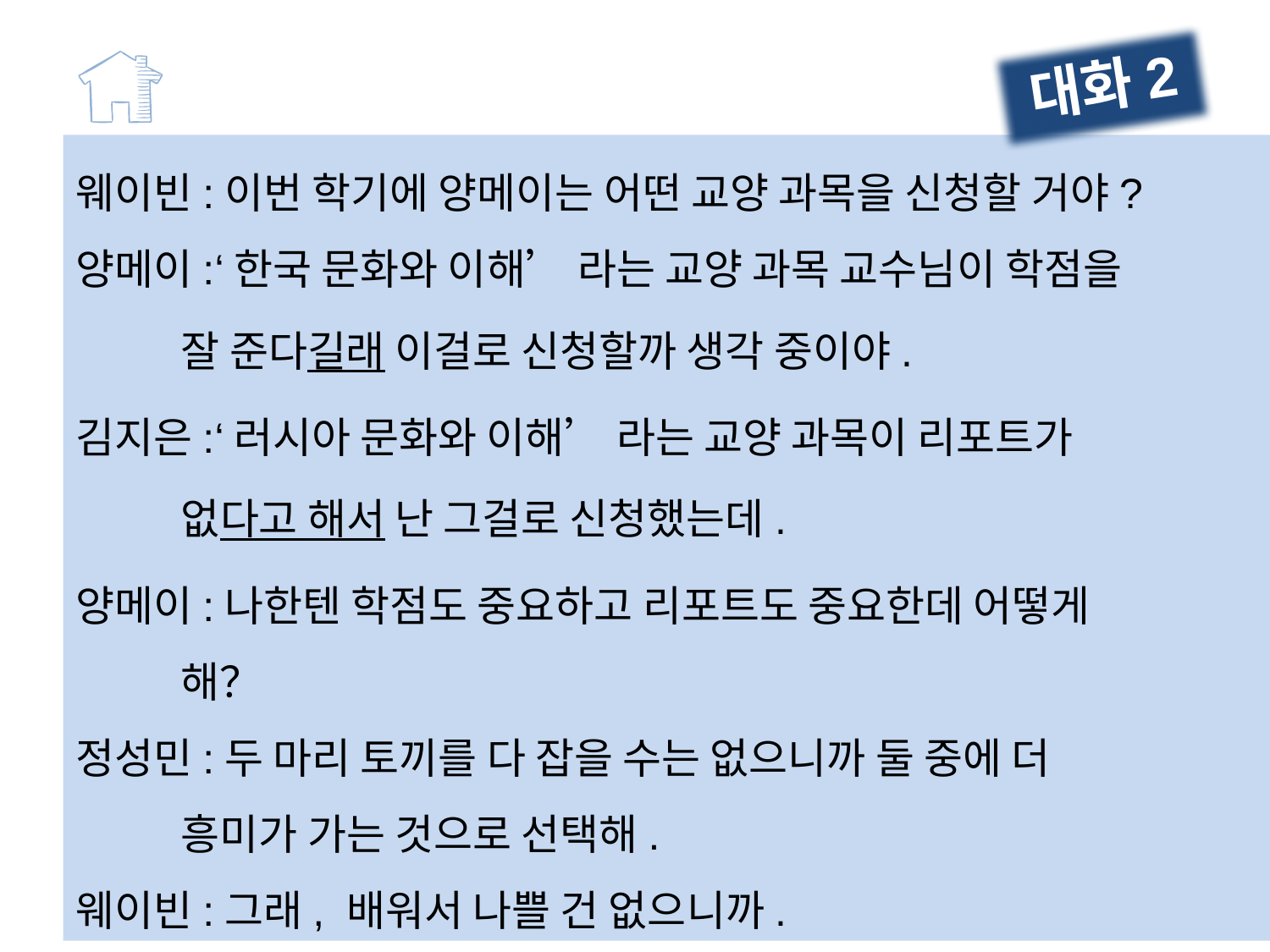

대화2

웨이빈:이번 학기에 양메이는 어떤 교양 과목을 신청할 거야?
양메이:‘한국 문화와 이해’ 라는 교양 과목 교수님이 학점을
          잘 준다길래 이걸로 신청할까 생각 중이야.
김지은:‘러시아 문화와 이해’ 라는 교양 과목이 리포트가
          없다고 해서 난 그걸로 신청했는데.
양메이:나한텐 학점도 중요하고 리포트도 중요한데 어떻게
          해？
정성민:두 마리 토끼를 다 잡을 수는 없으니까 둘 중에 더
          흥미가 가는 것으로 선택해.
웨이빈:그래, 배워서 나쁠 건 없으니까.